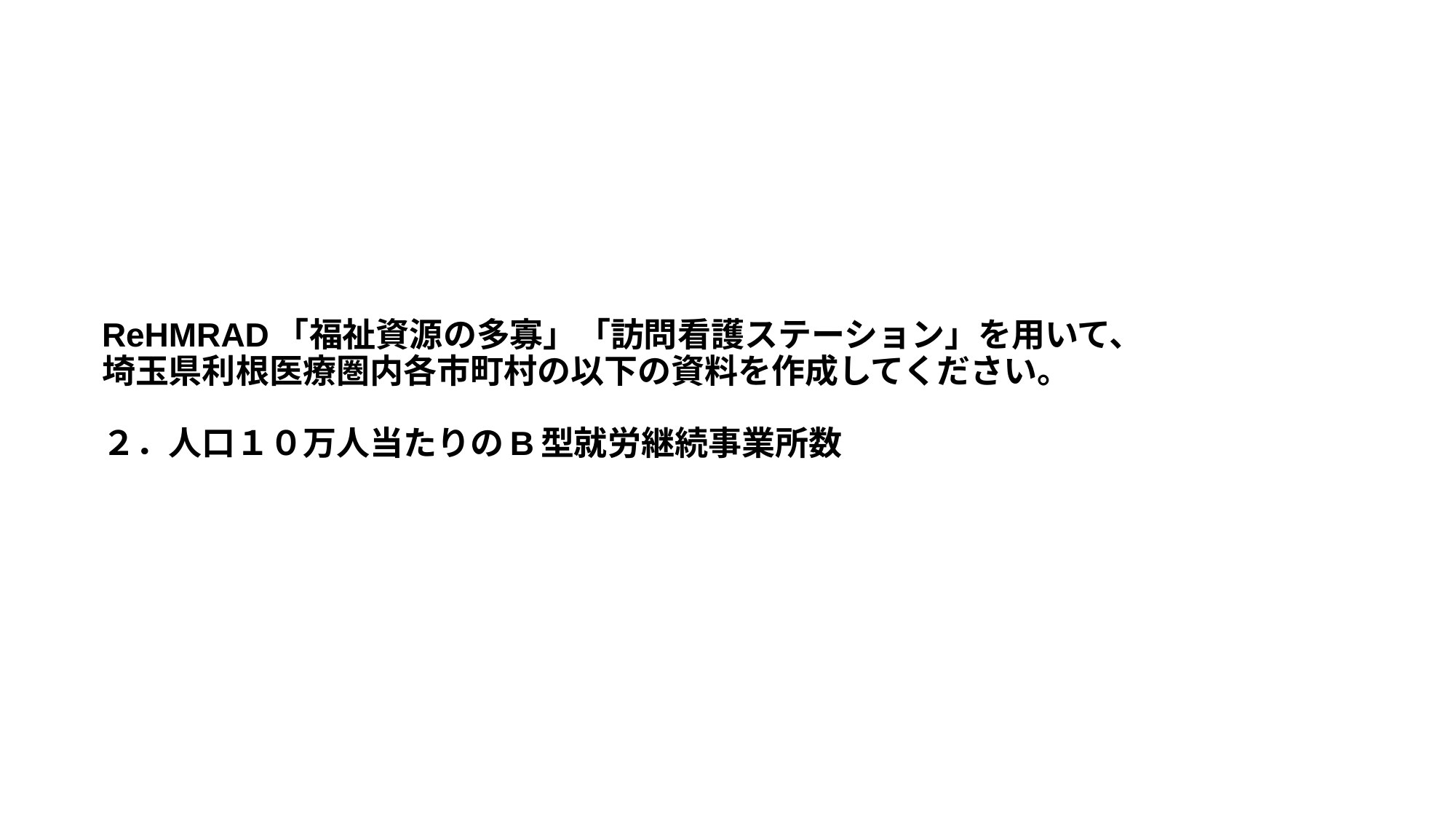

# ReHMRAD「福祉資源の多寡」「訪問看護ステーション」を用いて、 埼玉県利根医療圏内各市町村の以下の資料を作成してください。 ２．人口１０万人当たりのB型就労継続事業所数